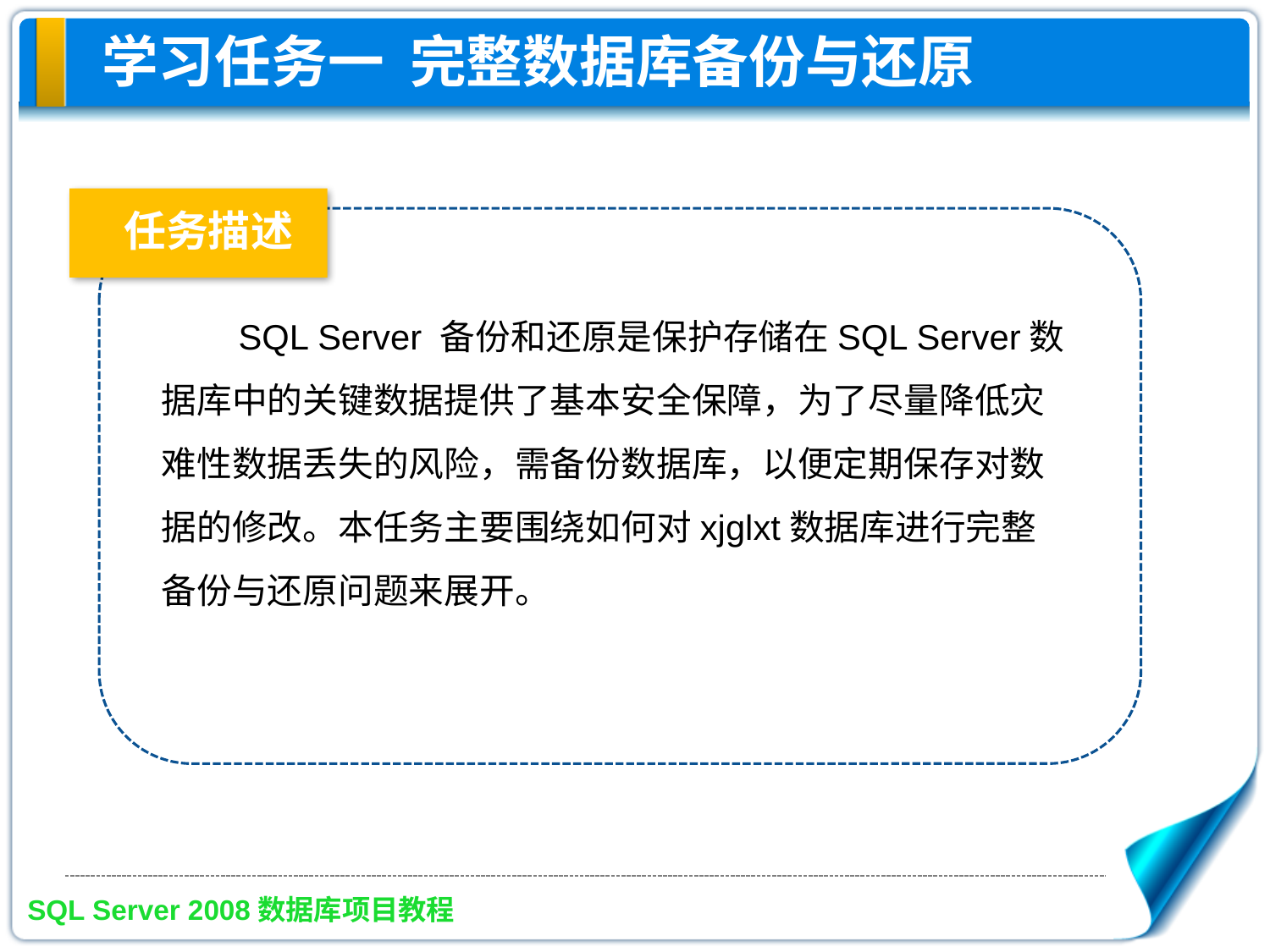

学习任务一  完整数据库备份与还原

任务描述

            SQL Server 备份和还原是保护存储在SQL Server数据库中的关键数据提供了基本安全保障，为了尽量降低灾难性数据丢失的风险，需备份数据库，以便定期保存对数据的修改。本任务主要围绕如何对xjglxt数据库进行完整备份与还原问题来展开。